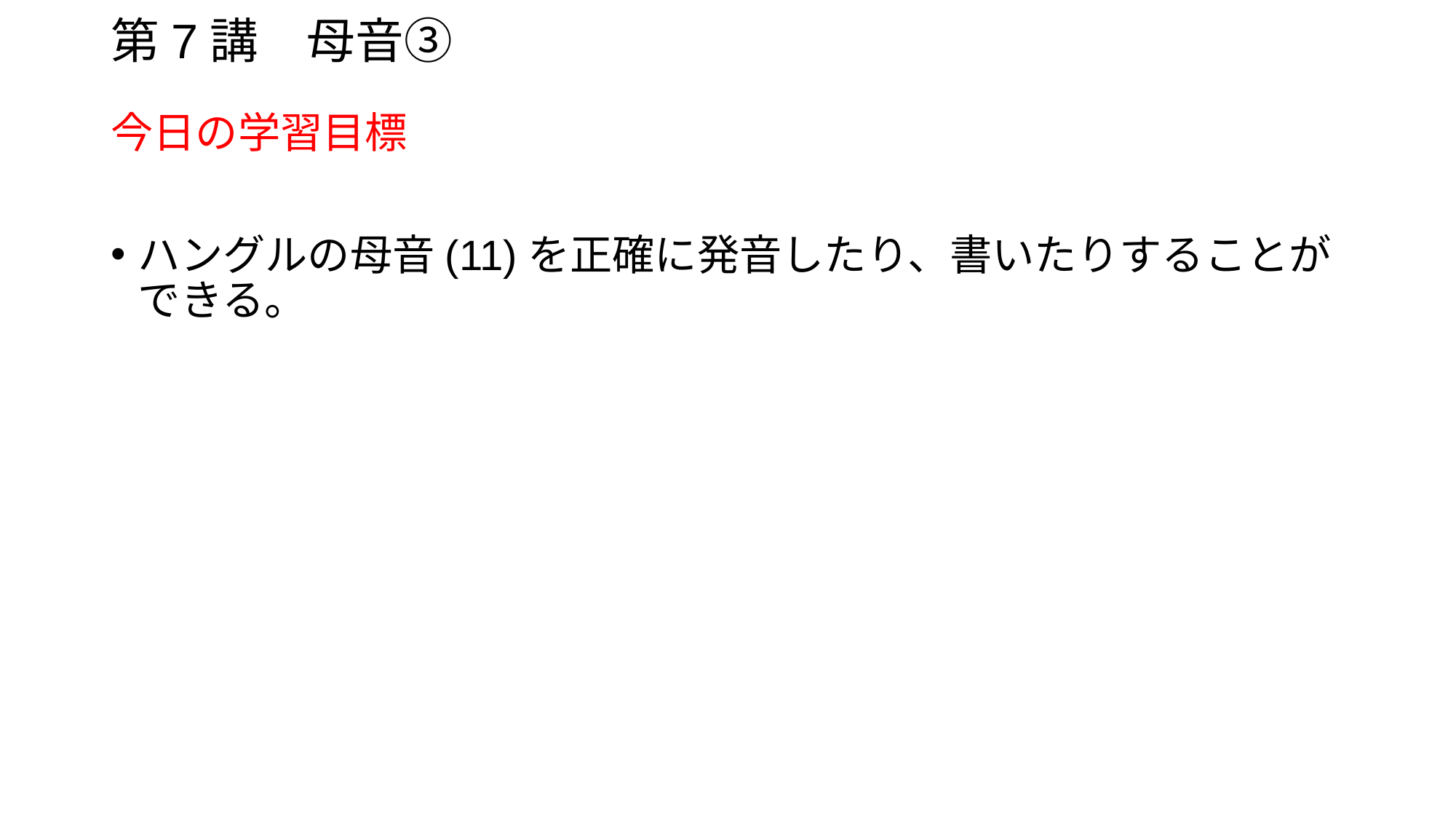

# 第7講　母音③
今日の学習目標

ハングルの母音(11)を正確に発音したり、書いたりすることができる。